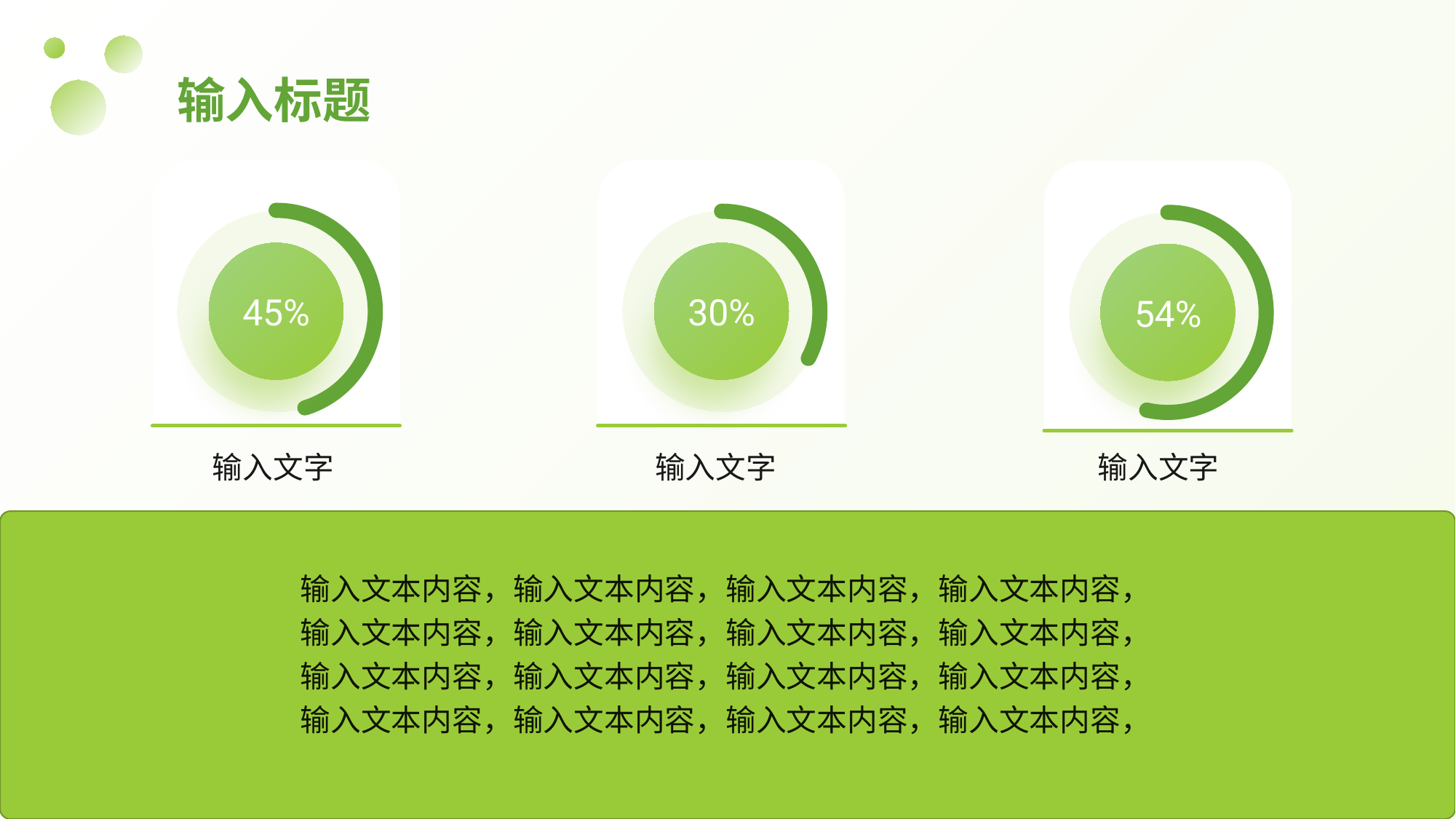

# 输入标题

45%

30%

54%
输入文字
输入文字
输入文字

输入文本内容，输入文本内容，输入文本内容，输入文本内容，
输入文本内容，输入文本内容，输入文本内容，输入文本内容，输入文本内容，输入文本内容，输入文本内容，输入文本内容，输入文本内容，输入文本内容，输入文本内容，输入文本内容，